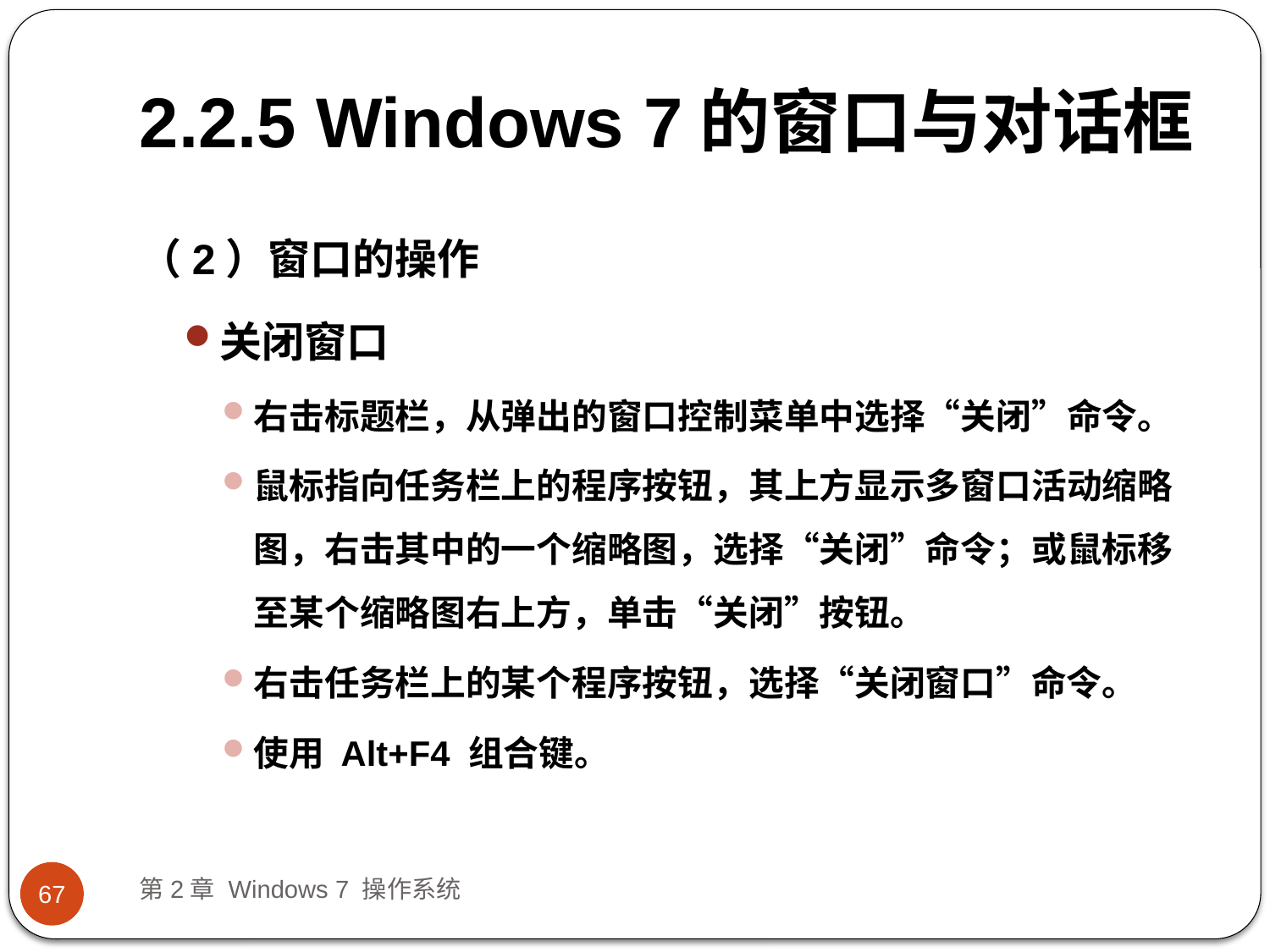

# 2.2.5 Windows 7的窗口与对话框
（2）窗口的操作
关闭窗口
右击标题栏，从弹出的窗口控制菜单中选择“关闭”命令。
鼠标指向任务栏上的程序按钮，其上方显示多窗口活动缩略图，右击其中的一个缩略图，选择“关闭”命令；或鼠标移至某个缩略图右上方，单击“关闭”按钮。
右击任务栏上的某个程序按钮，选择“关闭窗口”命令。
使用 Alt+F4 组合键。

第2章 Windows 7 操作系统
67